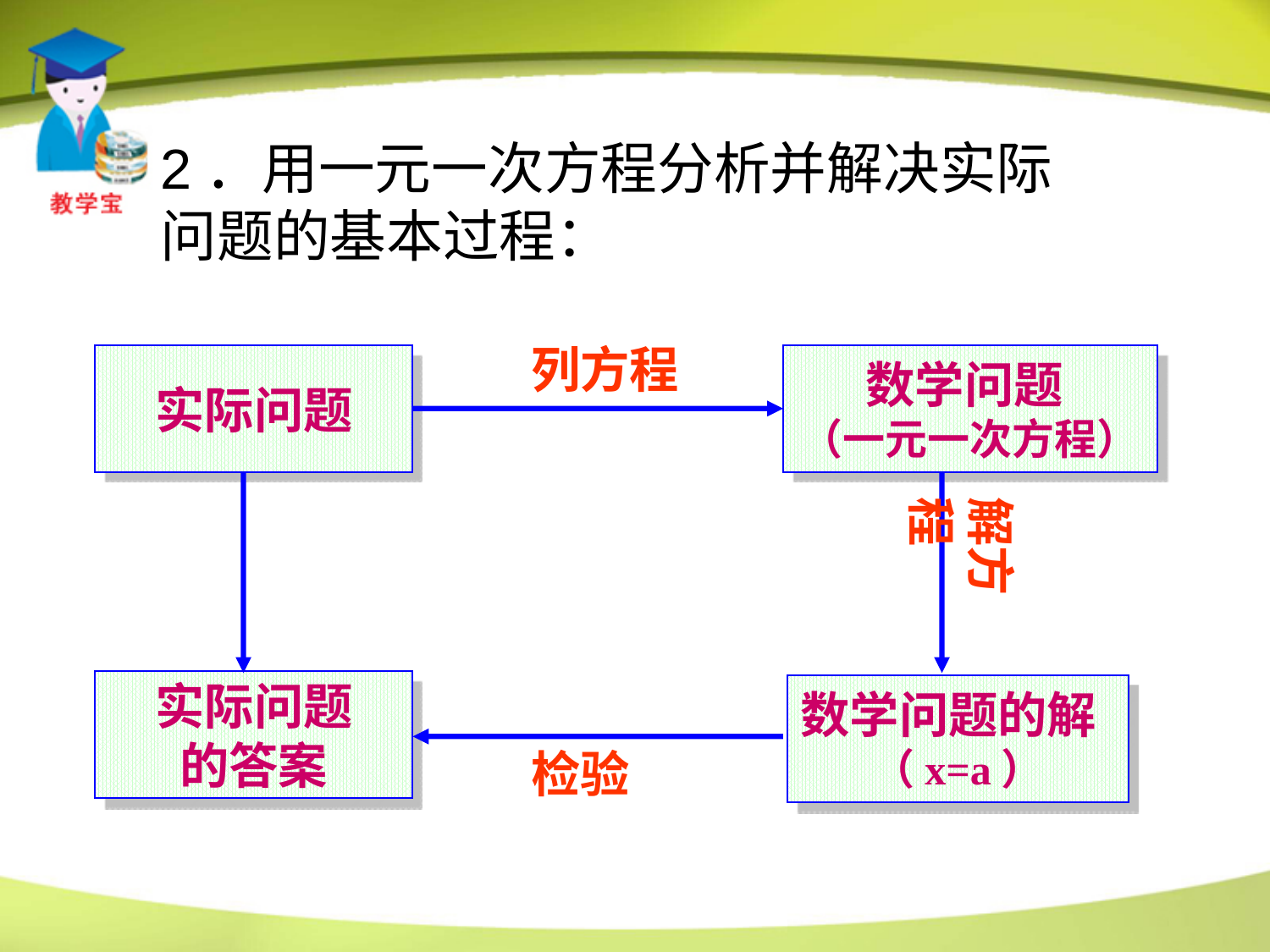

2．用一元一次方程分析并解决实际问题的基本过程：
列方程
实际问题
数学问题
（一元一次方程）

解方程
实际问题
的答案
数学问题的解
（x=a）

检验